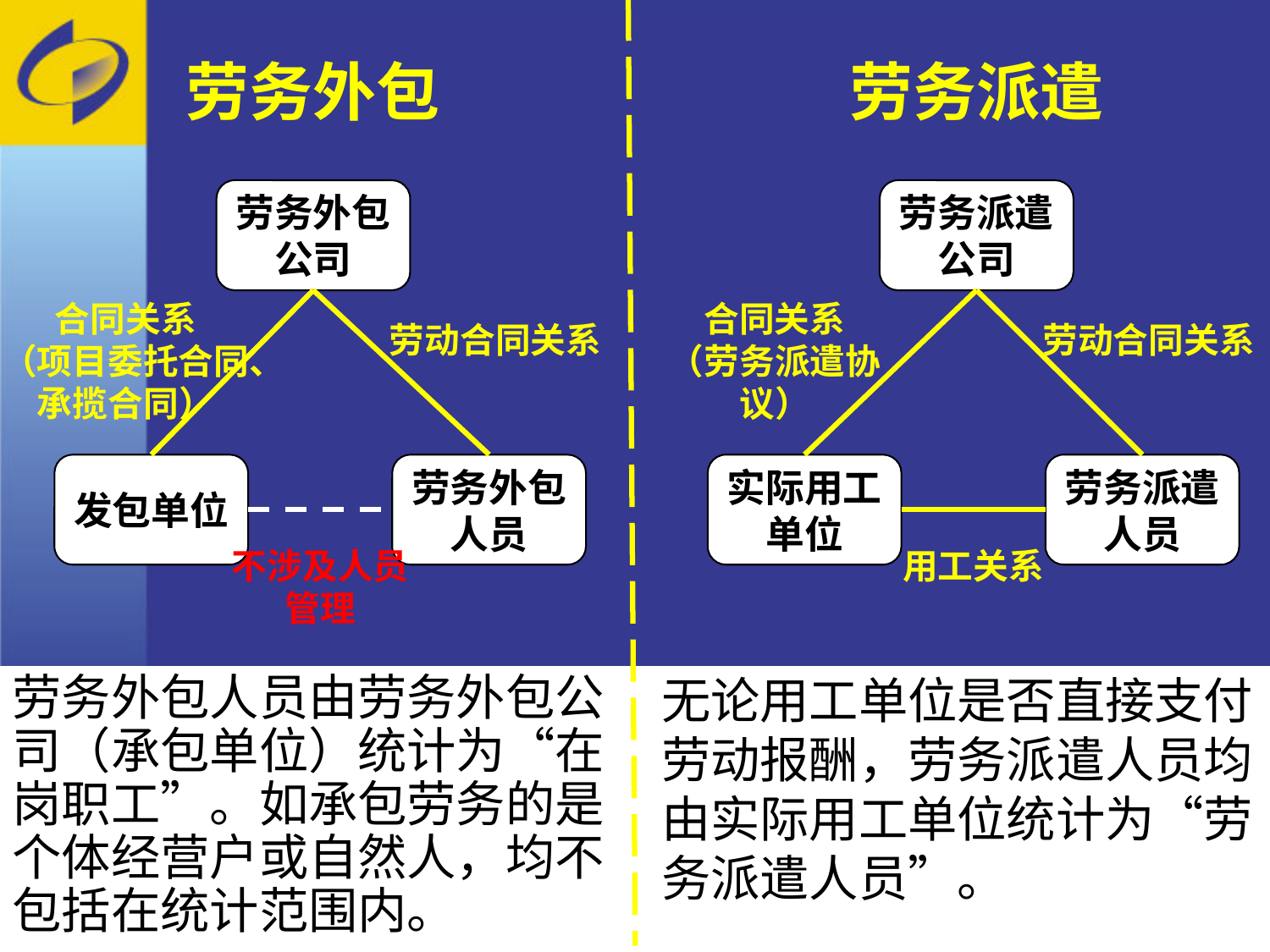

劳务外包
劳务派遣
劳务外包公司
合同关系
（项目委托合同、
承揽合同）
劳动合同关系
发包单位
劳务外包人员
不涉及人员
管理
劳务派遣公司
合同关系
（劳务派遣协议）
劳动合同关系
实际用工单位
劳务派遣人员
用工关系
无论用工单位是否直接支付劳动报酬，劳务派遣人员均由实际用工单位统计为“劳务派遣人员”。

劳务外包人员由劳务外包公司（承包单位）统计为“在岗职工”。如承包劳务的是个体经营户或自然人，均不包括在统计范围内。